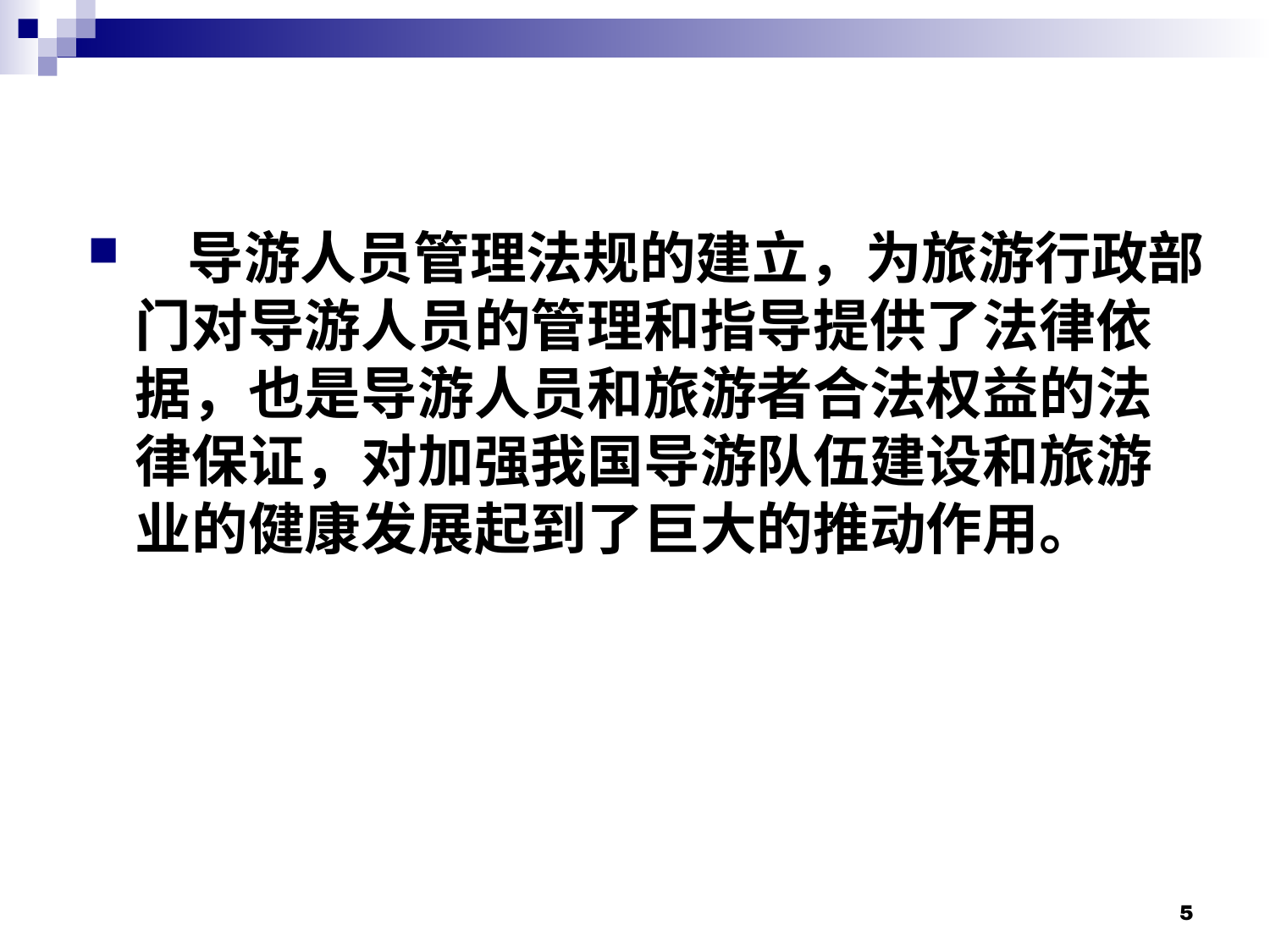

# 导游人员管理法规的建立，为旅游行政部门对导游人员的管理和指导提供了法律依据，也是导游人员和旅游者合法权益的法律保证，对加强我国导游队伍建设和旅游业的健康发展起到了巨大的推动作用。
5